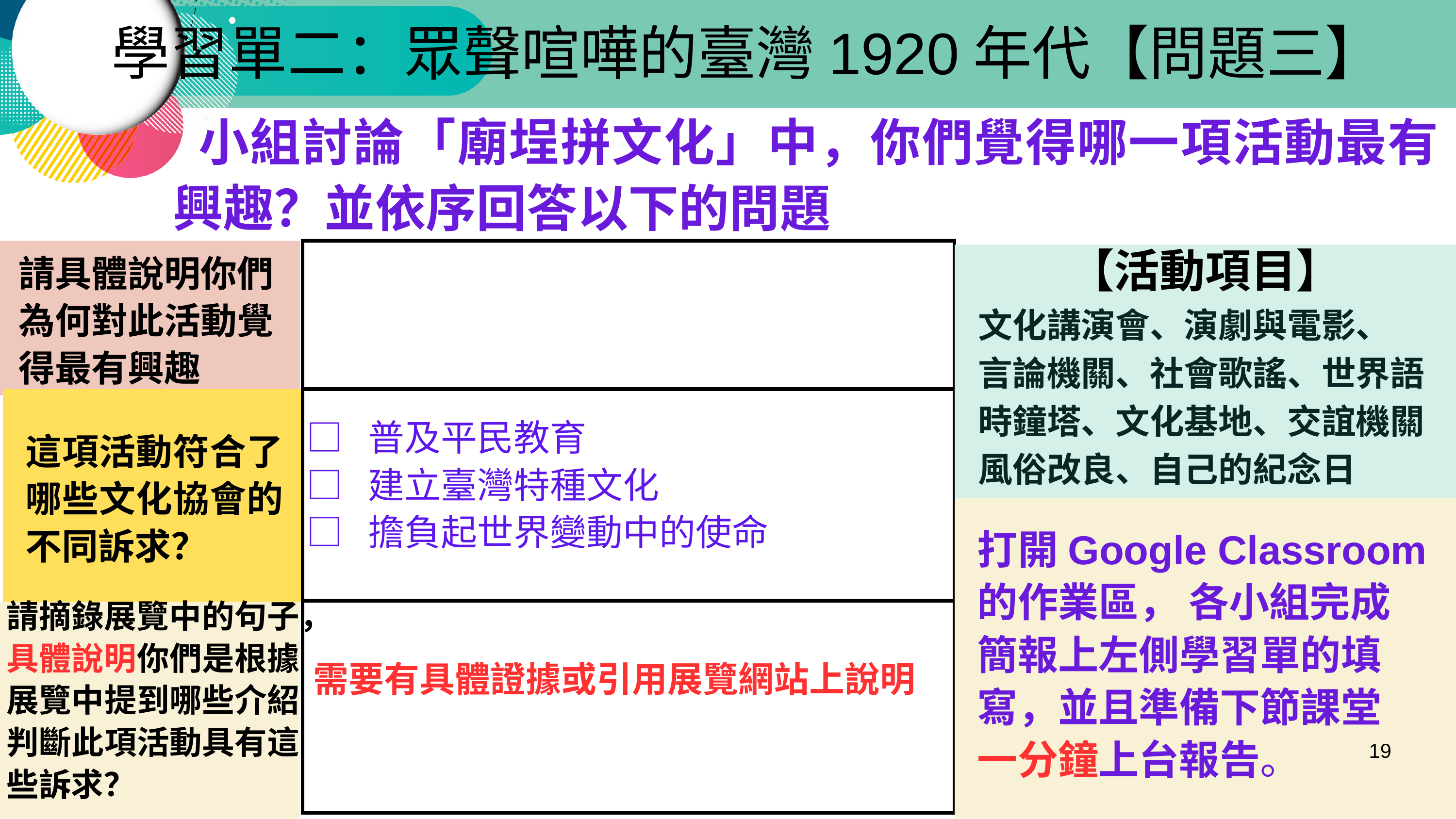

學習單二：眾聲喧嘩的臺灣1920年代【問題三】

 小組討論「廟埕拼文化」中，你們覺得哪一項活動最有興趣？並依序回答以下的問題
【活動項目】
  文化講演會、演劇與電影、
  言論機關、社會歌謠、世界語
  時鐘塔、文化基地、交誼機關
  風俗改良、自己的紀念日

請具體說明你們為何對此活動覺得最有興趣

□  普及平民教育
□  建立臺灣特種文化
□  擔負起世界變動中的使命

這項活動符合了哪些文化協會的不同訴求？

 打開Google Classroom
 的作業區， 各小組完成
 簡報上左側學習單的填
 寫，並且準備下節課堂
 一分鐘上台報告。

請摘錄展覽中的句子，具體說明你們是根據展覽中提到哪些介紹判斷此項活動具有這些訴求？

需要有具體證據或引用展覽網站上說明

19